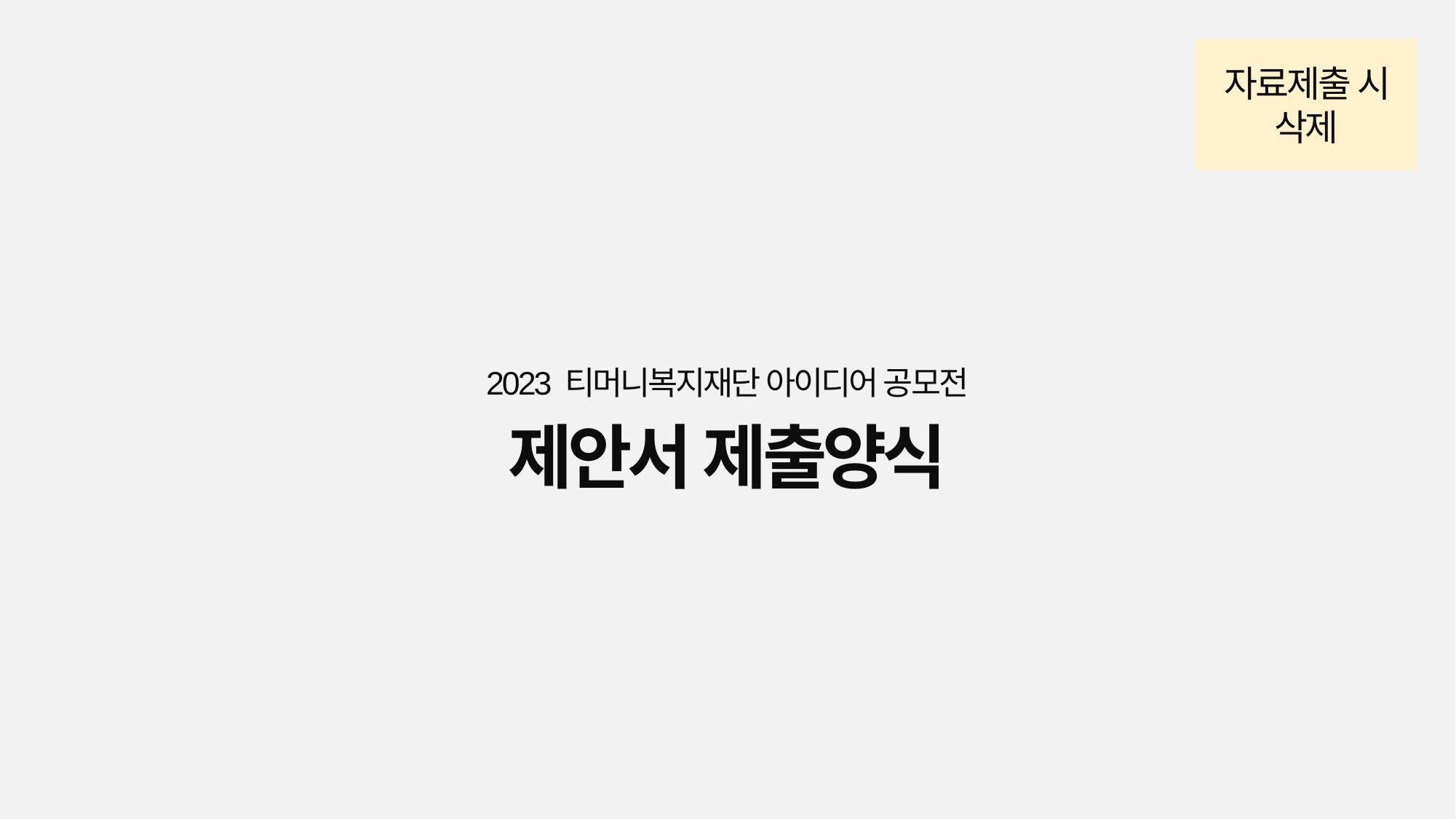

자료제출 시 삭제
2023 티머니복지재단 아이디어 공모전
제안서 제출양식